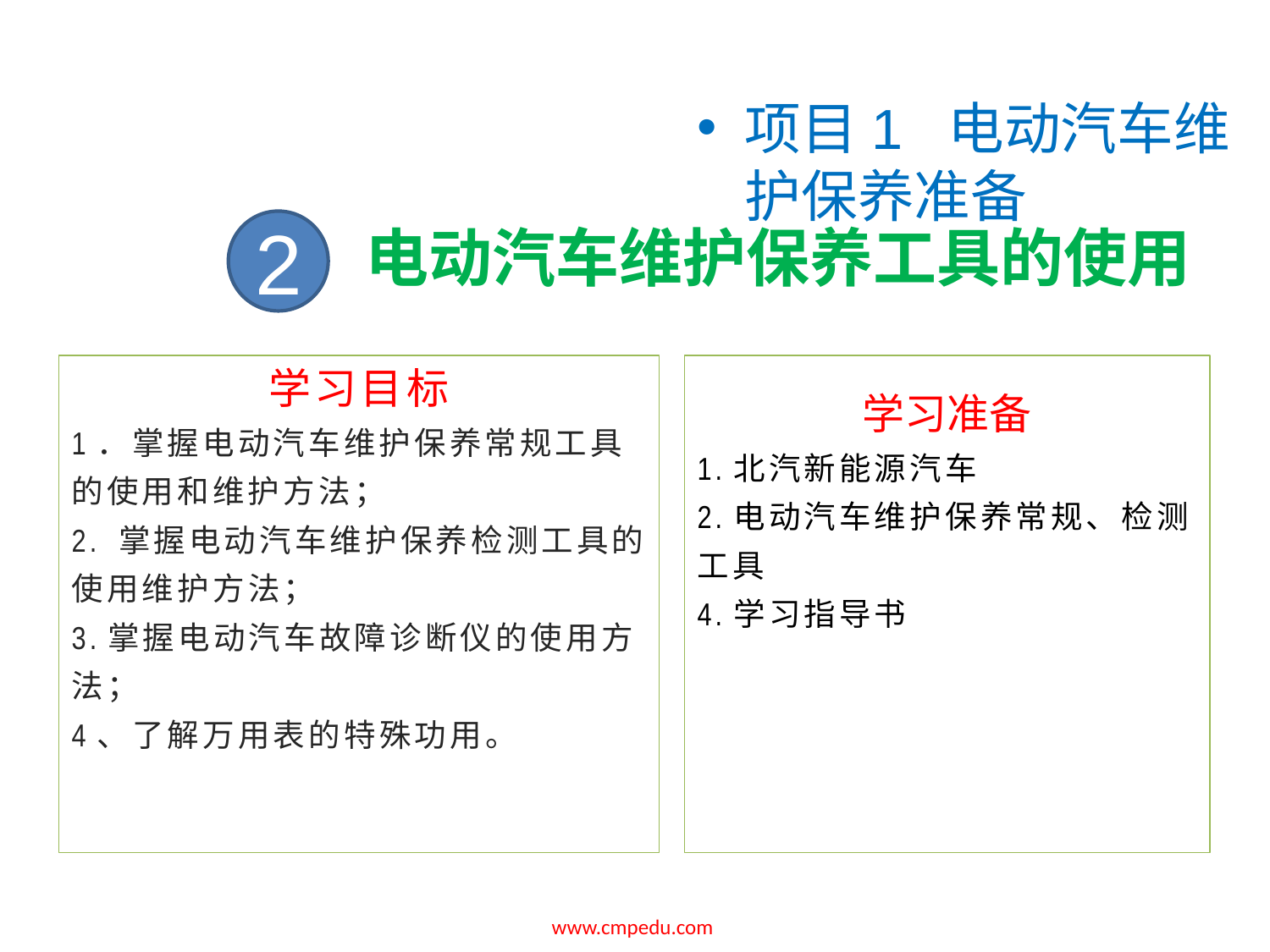

项目1  电动汽车维护保养准备
2
# 电动汽车维护保养工具的使用
学习目标
1．掌握电动汽车维护保养常规工具
的使用和维护方法；
2. 掌握电动汽车维护保养检测工具的
使用维护方法；
3.掌握电动汽车故障诊断仪的使用方
法；
4、了解万用表的特殊功用。

学习准备
1.北汽新能源汽车
2.电动汽车维护保养常规、检测
工具
4.学习指导书

www.cmpedu.com